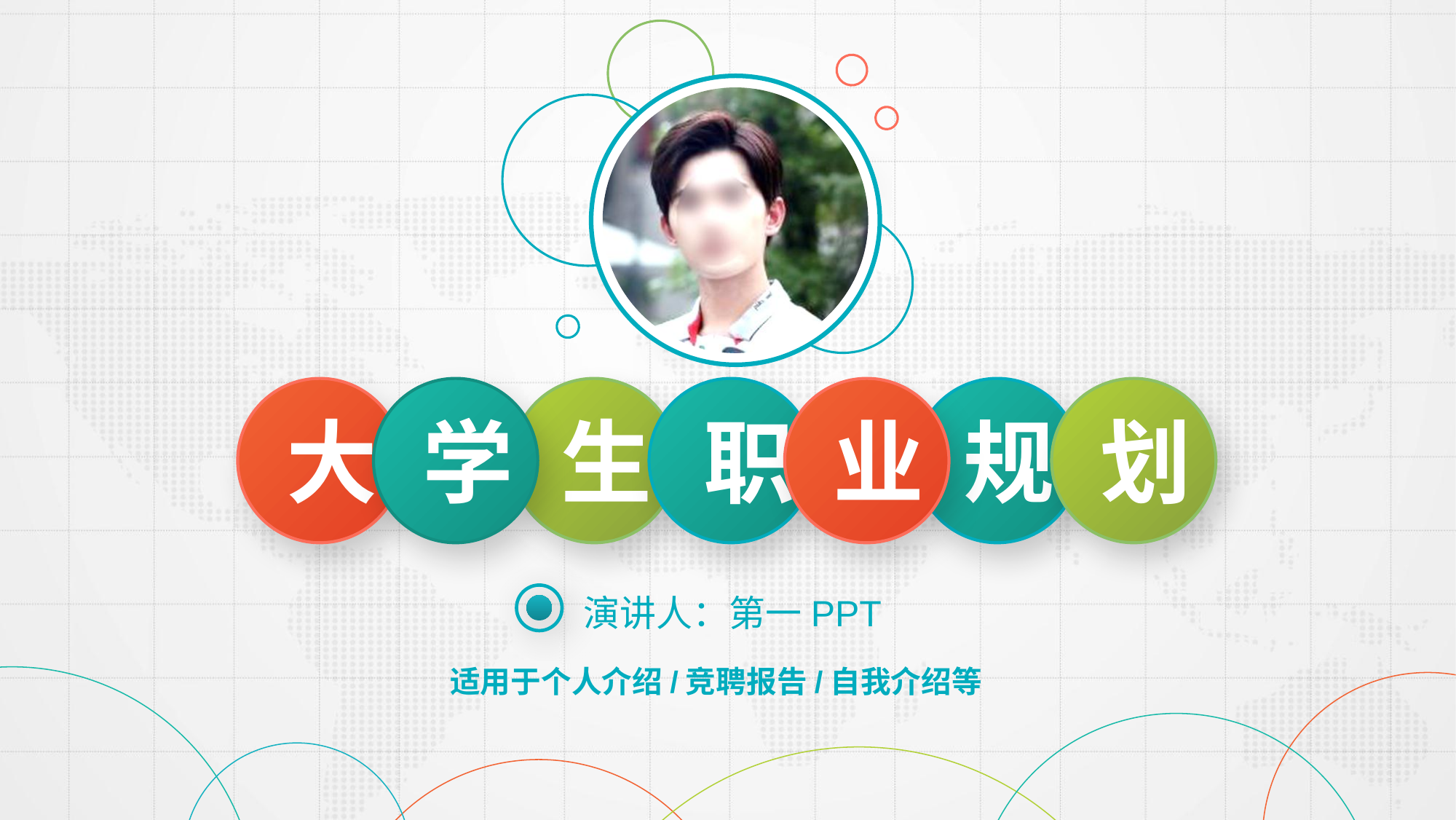

大
学
生
职
业
规
划
演讲人：第一PPT

适用于个人介绍/竞聘报告/自我介绍等